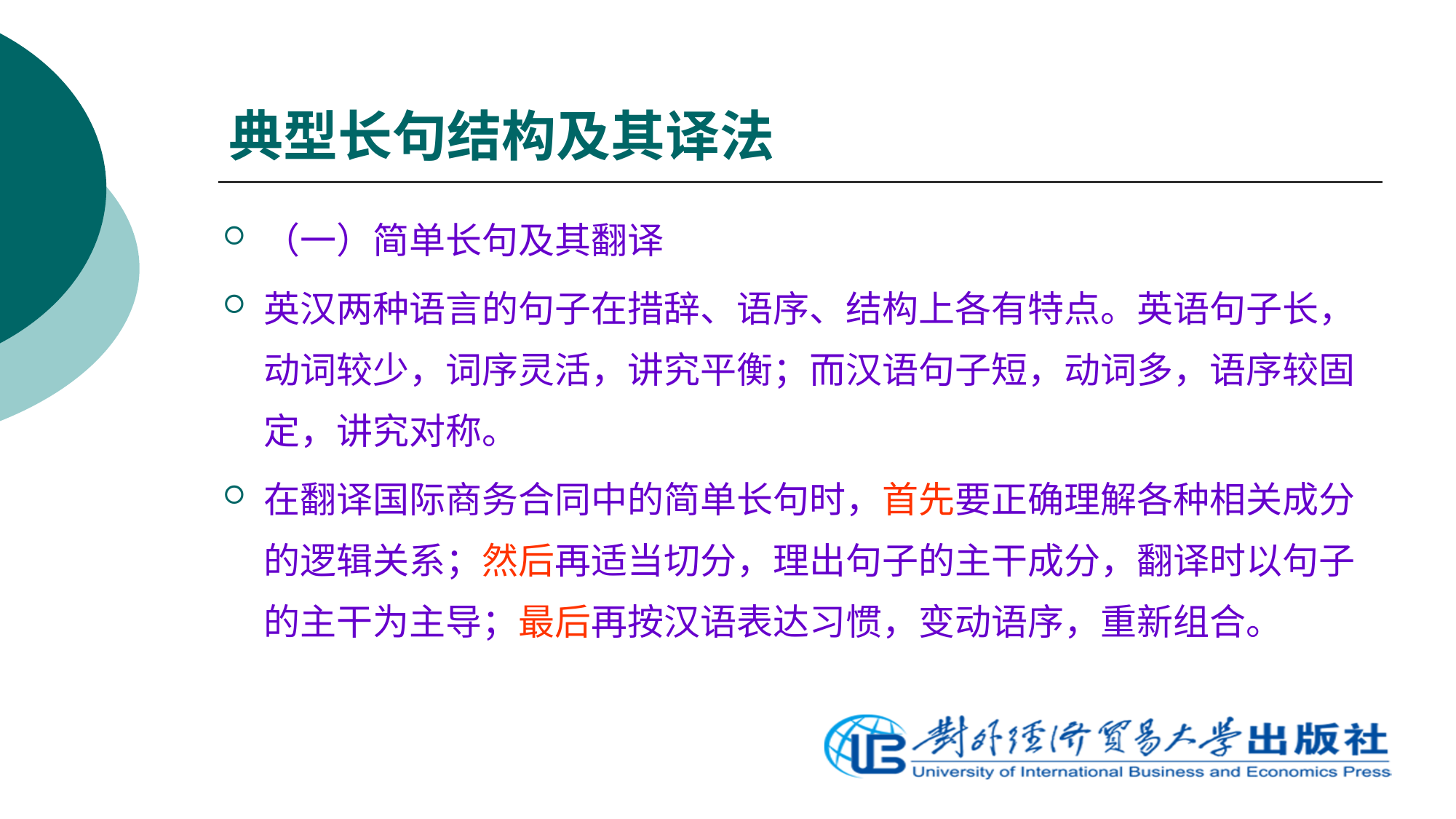

# 典型长句结构及其译法
（一）简单长句及其翻译
英汉两种语言的句子在措辞、语序、结构上各有特点。英语句子长，动词较少，词序灵活，讲究平衡；而汉语句子短，动词多，语序较固定，讲究对称。
在翻译国际商务合同中的简单长句时，首先要正确理解各种相关成分的逻辑关系；然后再适当切分，理出句子的主干成分，翻译时以句子的主干为主导；最后再按汉语表达习惯，变动语序，重新组合。